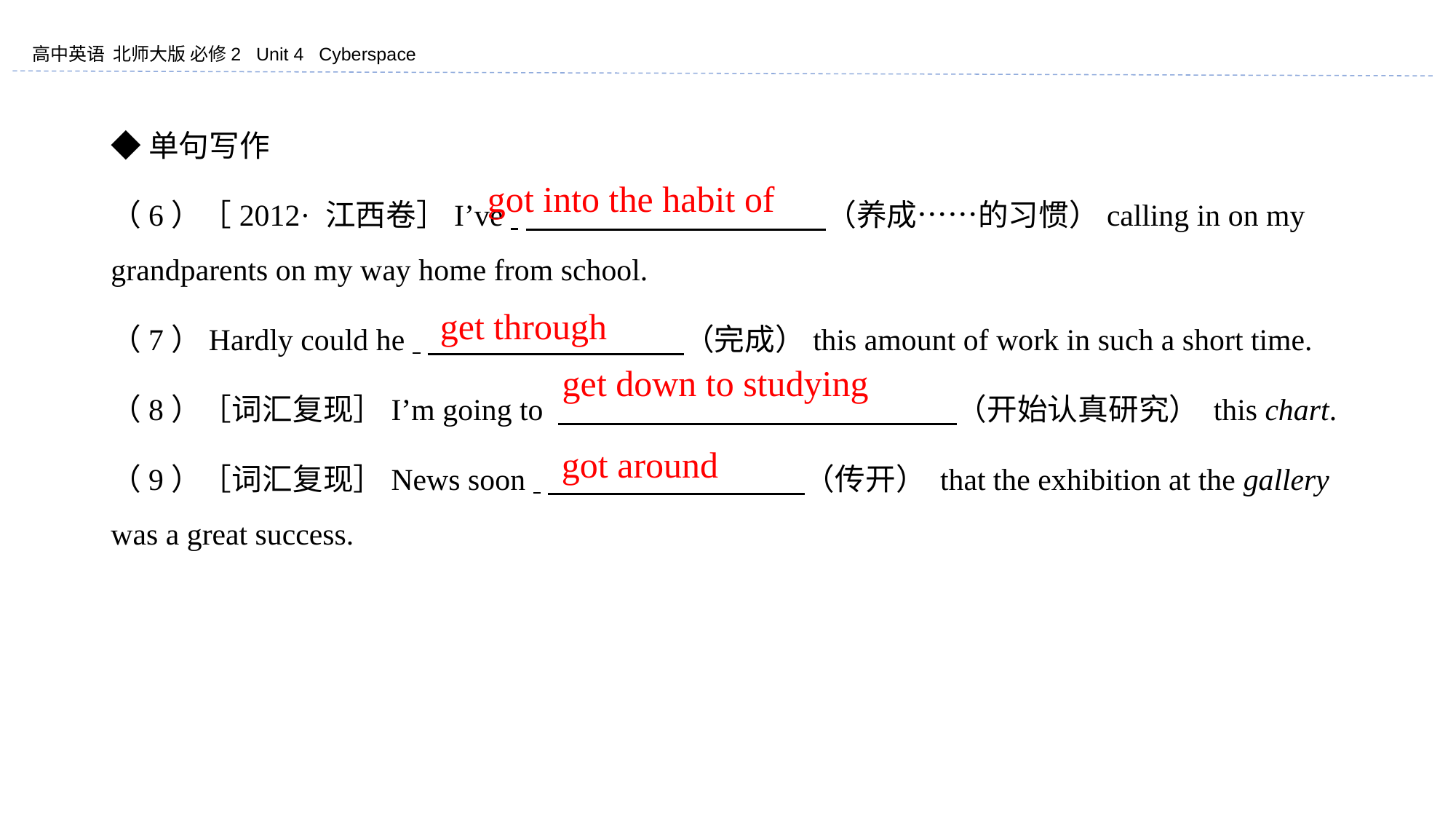

◆单句写作
（6）［2012· 江西卷］I’ve  　 　　　　  　　　　 （养成……的习惯）calling in on my grandparents on my way home from school.
（7）Hardly could he  　　　　  　　　　（完成）this amount of work in such a short time.
（8）［词汇复现］I’m going to 　　　  　　　　 　  　　　　（开始认真研究） this chart.
（9）［词汇复现］News soon  　　　　  　　　　（传开） that the exhibition at the gallery was a great success.

got into the habit of
get through
get down to studying
got around